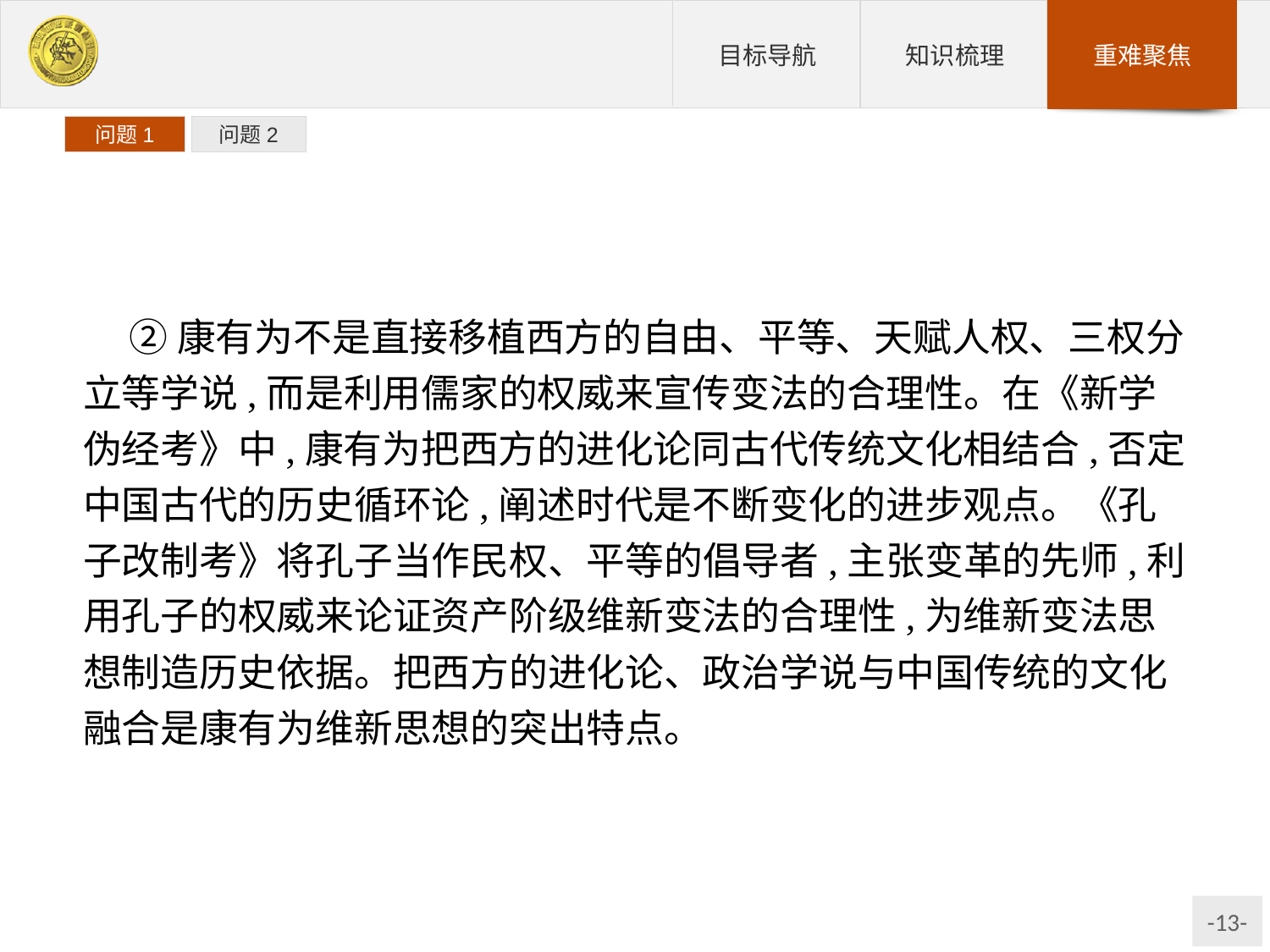

问题1
问题2
②康有为不是直接移植西方的自由、平等、天赋人权、三权分立等学说,而是利用儒家的权威来宣传变法的合理性。在《新学伪经考》中,康有为把西方的进化论同古代传统文化相结合,否定中国古代的历史循环论,阐述时代是不断变化的进步观点。《孔子改制考》将孔子当作民权、平等的倡导者,主张变革的先师,利用孔子的权威来论证资产阶级维新变法的合理性,为维新变法思想制造历史依据。把西方的进化论、政治学说与中国传统的文化融合是康有为维新思想的突出特点。